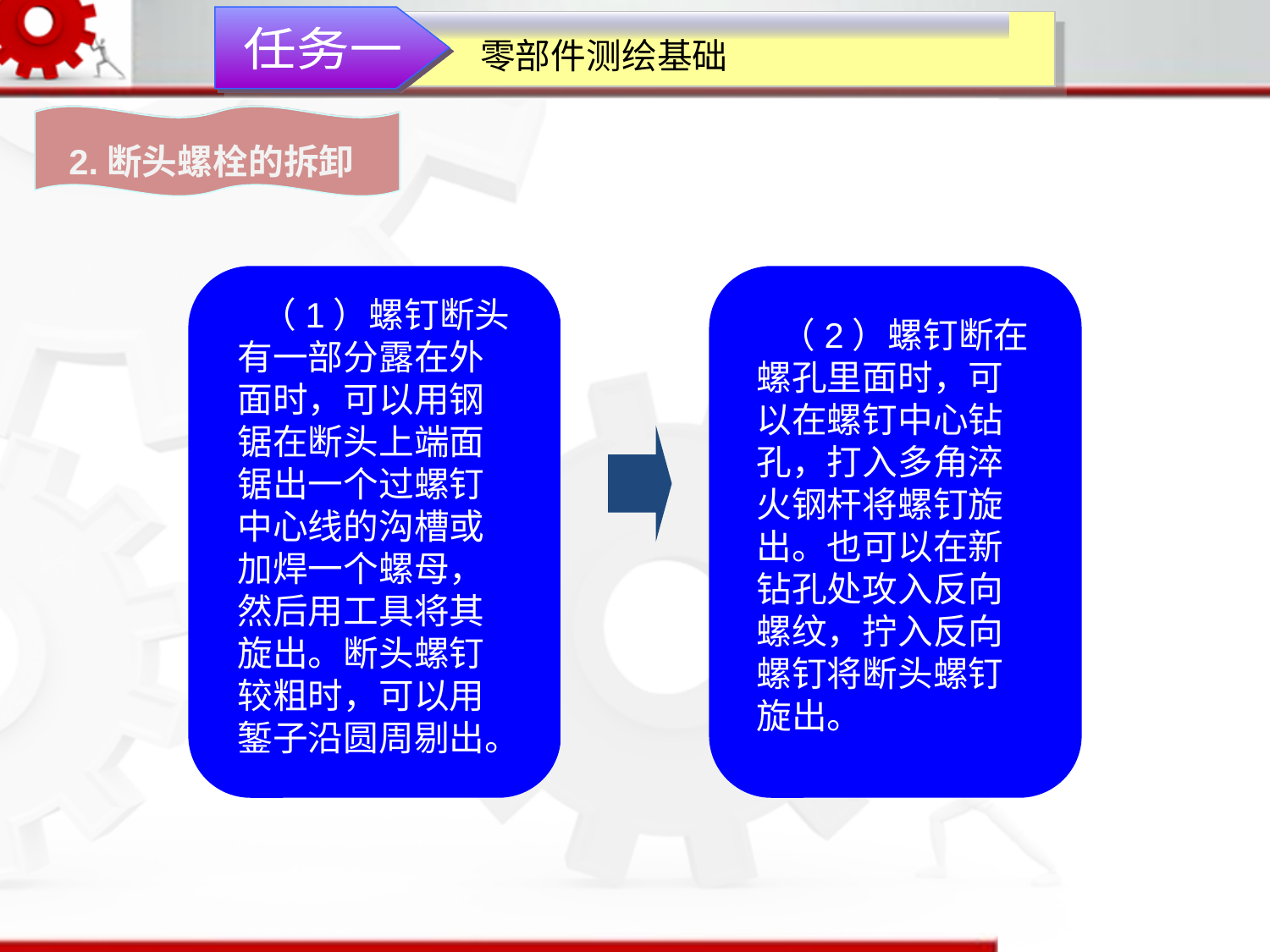

任务一
零部件测绘基础

2.断头螺栓的拆卸

  （1）螺钉断头有一部分露在外面时，可以用钢锯在断头上端面锯出一个过螺钉中心线的沟槽或加焊一个螺母，然后用工具将其旋出。断头螺钉较粗时，可以用錾子沿圆周剔出。

  （2）螺钉断在螺孔里面时，可以在螺钉中心钻孔，打入多角淬火钢杆将螺钉旋出。也可以在新钻孔处攻入反向螺纹，拧入反向螺钉将断头螺钉旋出。